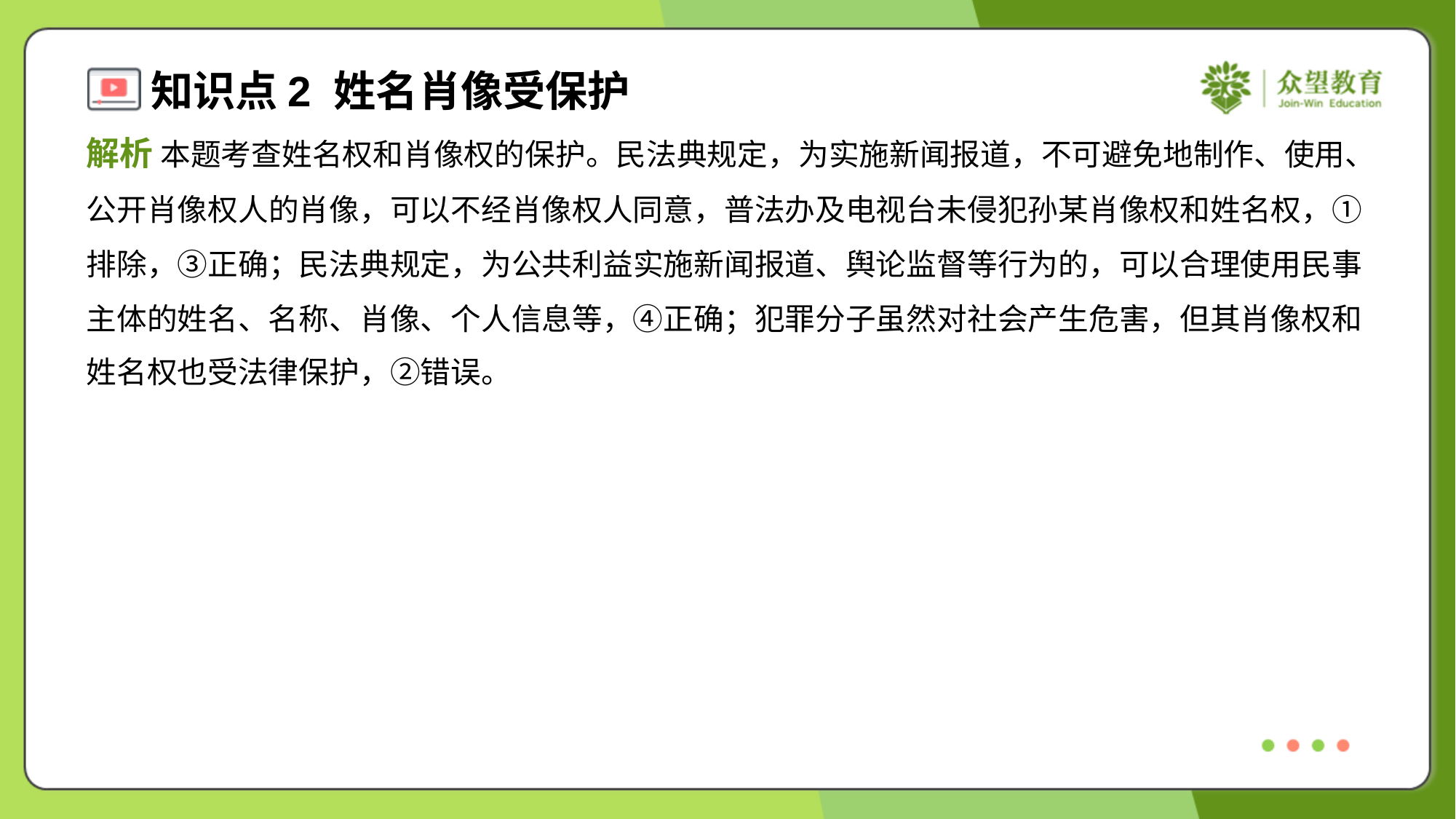

解析 本题考查姓名权和肖像权的保护。民法典规定，为实施新闻报道，不可避免地制作、使用、
公开肖像权人的肖像，可以不经肖像权人同意，普法办及电视台未侵犯孙某肖像权和姓名权，①
排除，③正确；民法典规定，为公共利益实施新闻报道、舆论监督等行为的，可以合理使用民事
主体的姓名、名称、肖像、个人信息等，④正确；犯罪分子虽然对社会产生危害，但其肖像权和
姓名权也受法律保护，②错误。